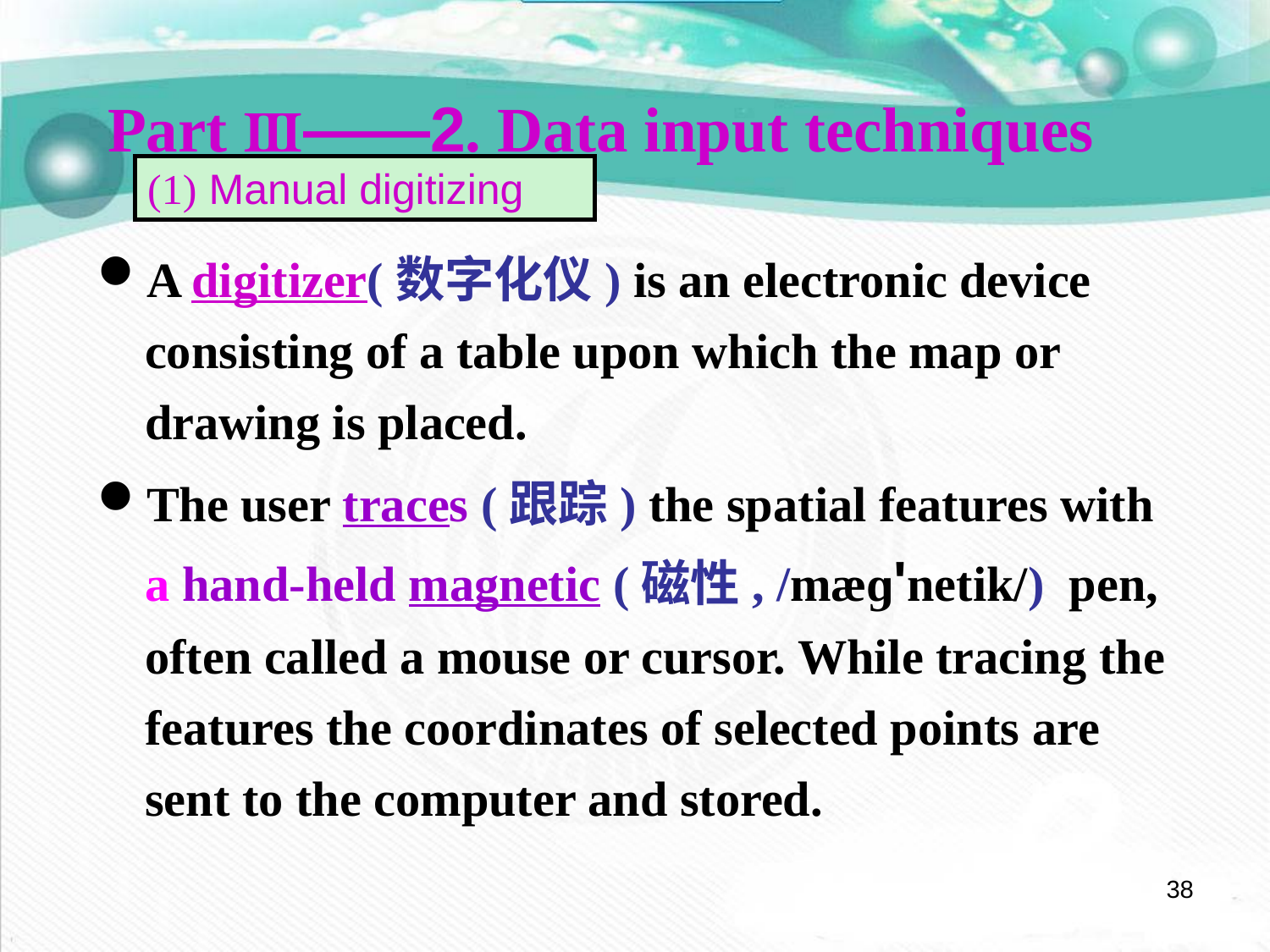

Part Ⅲ——2. Data input techniques
(1) Manual digitizing
A digitizer(数字化仪) is an electronic device consisting of a table upon which the map or drawing is placed.
The user traces (跟踪) the spatial features with a hand-held magnetic (磁性, /mæɡ'netik/)  pen, often called a mouse or cursor. While tracing the features the coordinates of selected points are sent to the computer and stored.
38